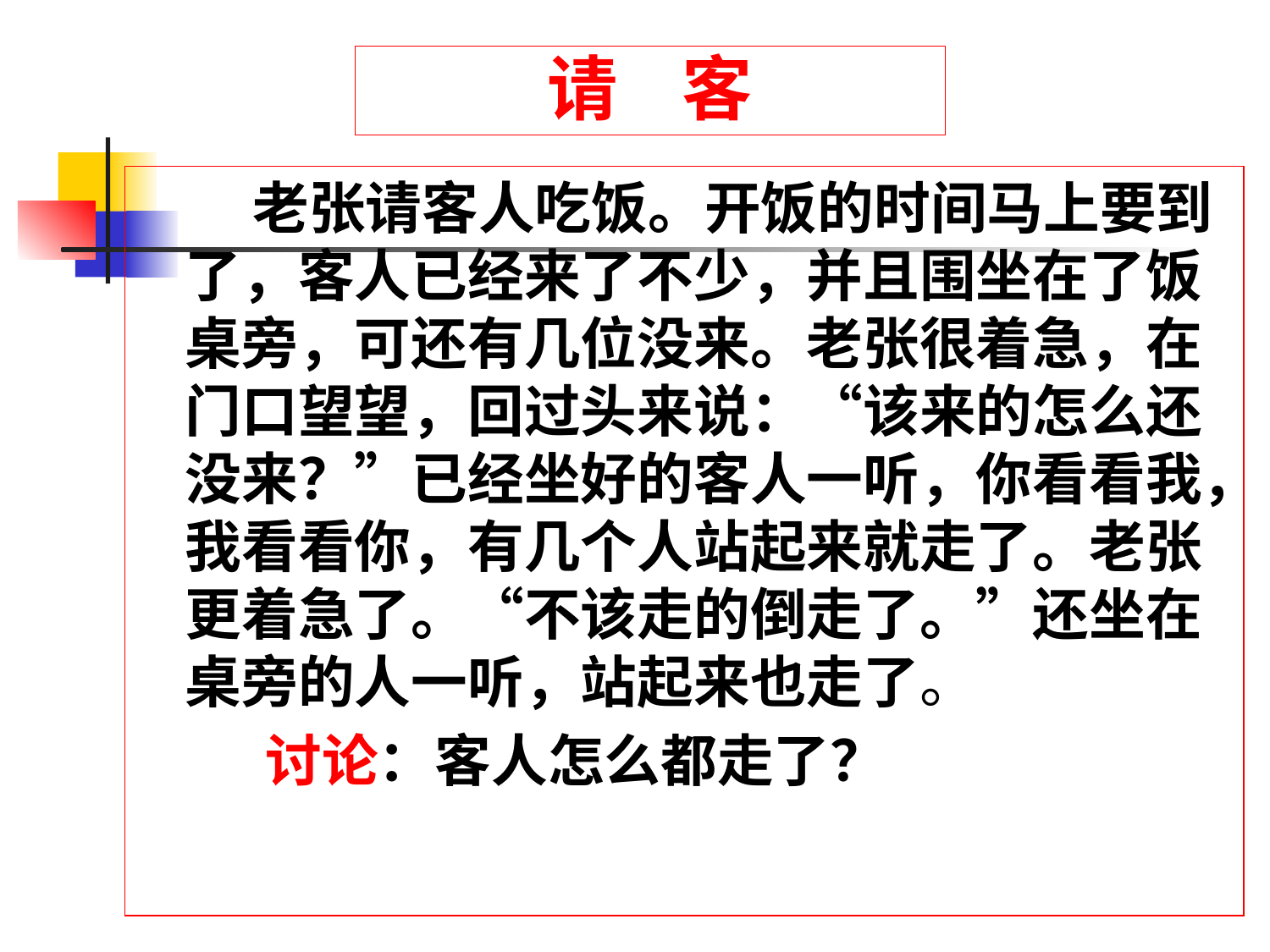

# 请    客
        老张请客人吃饭。开饭的时间马上要到了，客人已经来了不少，并且围坐在了饭桌旁，可还有几位没来。老张很着急，在门口望望，回过头来说：“该来的怎么还没来？”已经坐好的客人一听，你看看我，我看看你，有几个人站起来就走了。老张更着急了。“不该走的倒走了。”还坐在桌旁的人一听，站起来也走了。
         讨论：客人怎么都走了？